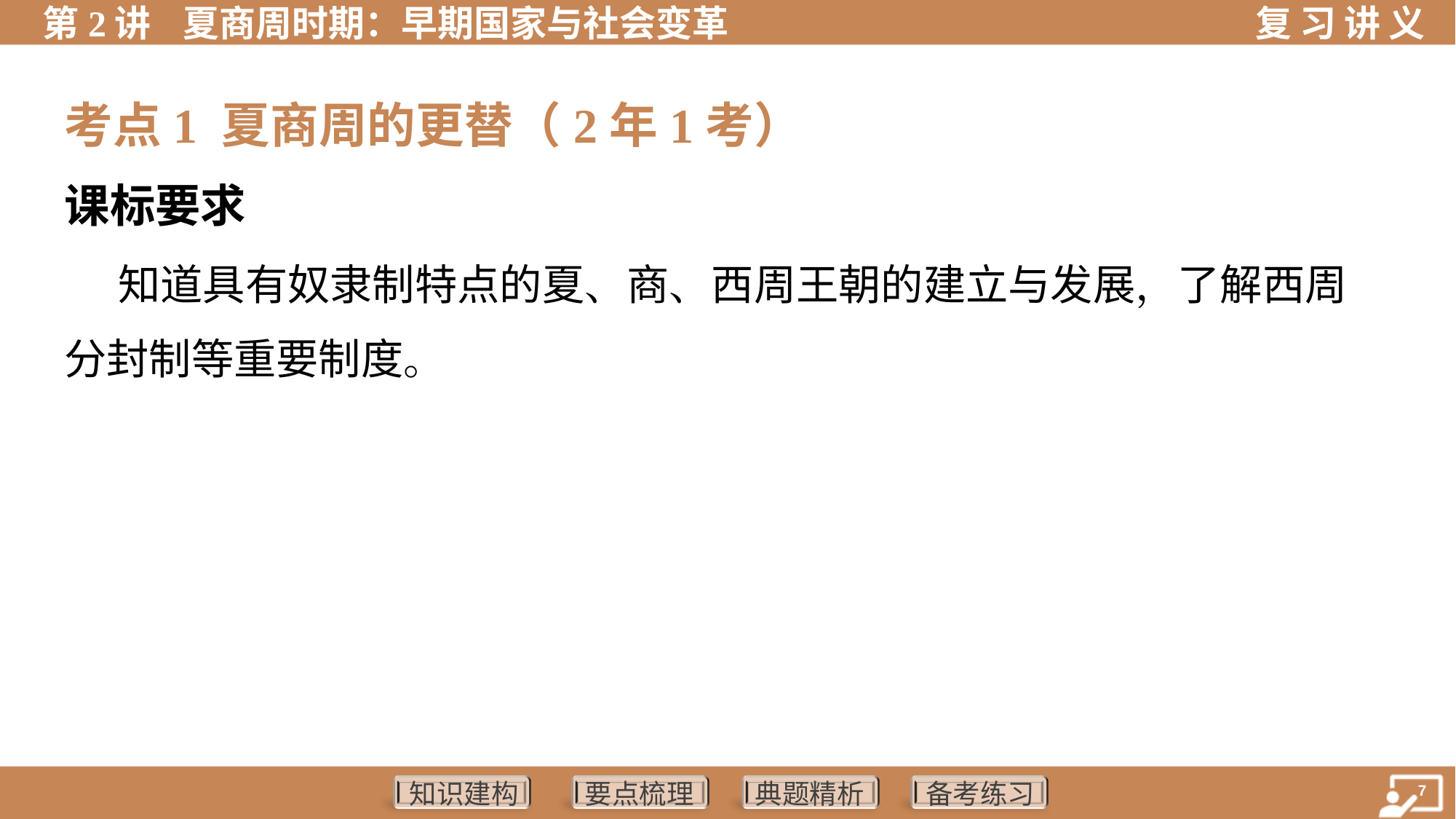

考点1 夏商周的更替（2年1考）
课标要求
    知道具有奴隶制特点的夏、商、西周王朝的建立与发展，了解西周
分封制等重要制度。